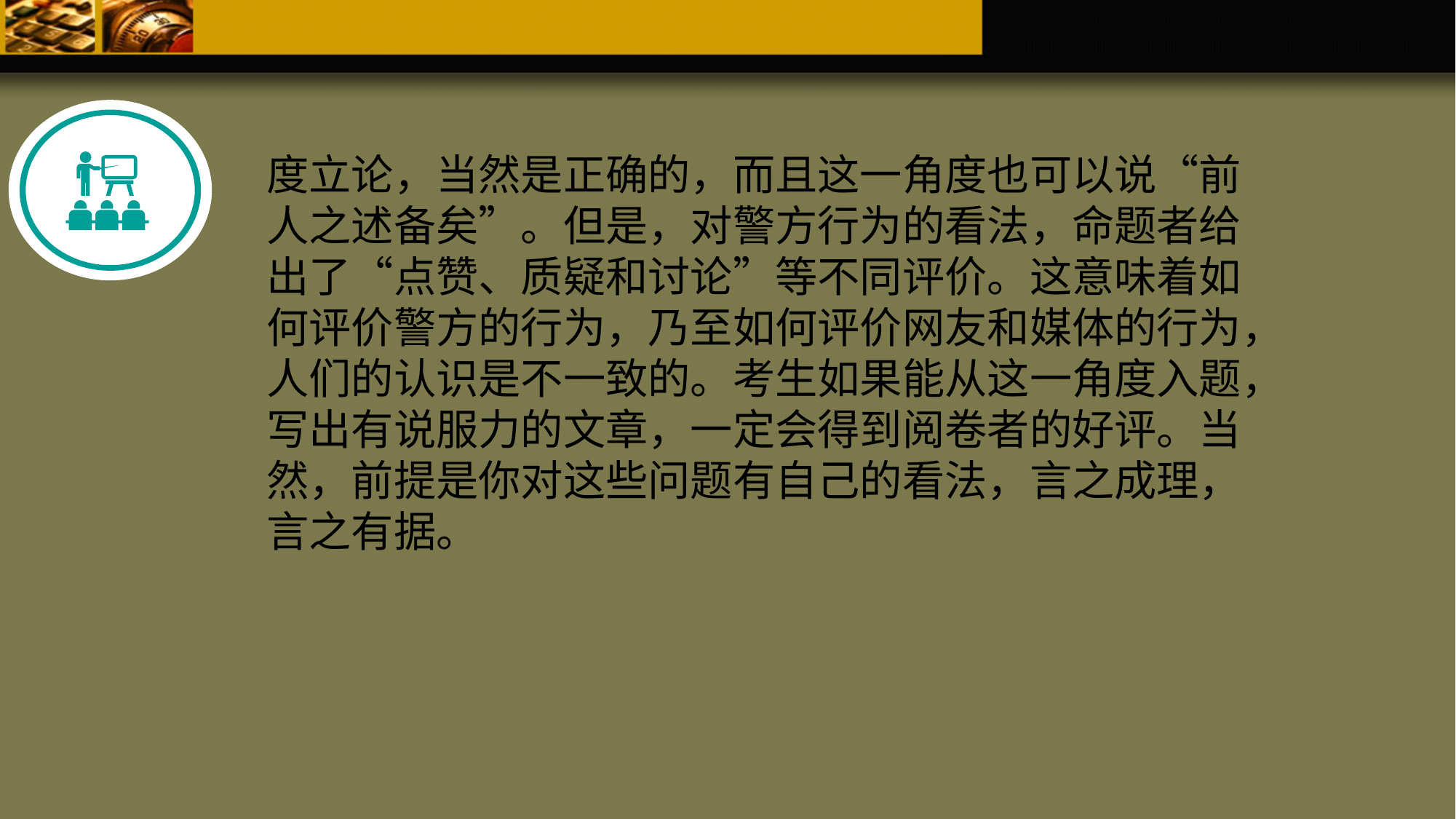

度立论，当然是正确的，而且这一角度也可以说“前人之述备矣”。但是，对警方行为的看法，命题者给出了“点赞、质疑和讨论”等不同评价。这意味着如何评价警方的行为，乃至如何评价网友和媒体的行为，人们的认识是不一致的。考生如果能从这一角度入题，写出有说服力的文章，一定会得到阅卷者的好评。当然，前提是你对这些问题有自己的看法，言之成理，言之有据。